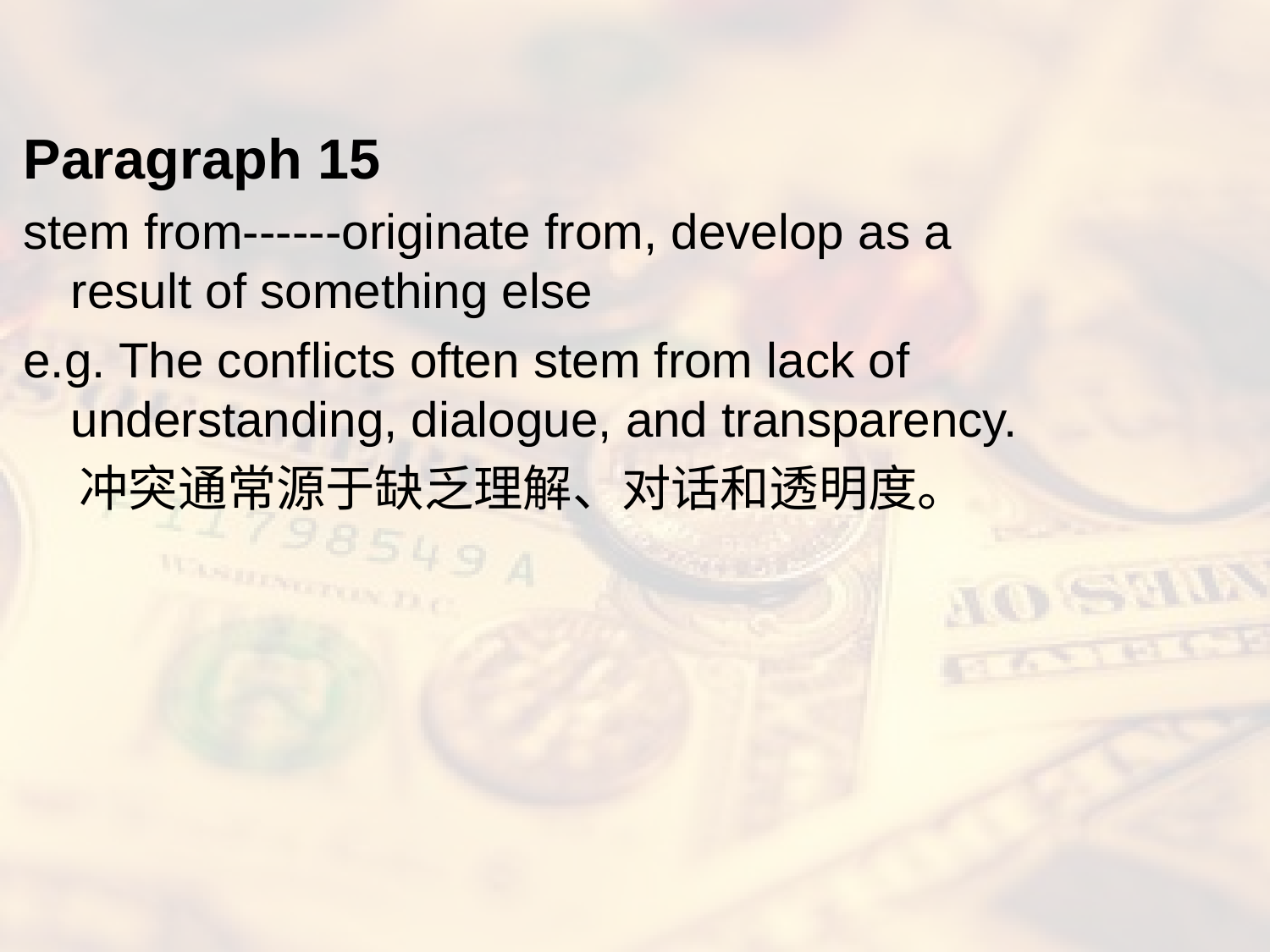

#
Paragraph 15
stem from------originate from, develop as a result of something else
e.g. The conflicts often stem from lack of understanding, dialogue, and transparency.
    冲突通常源于缺乏理解、对话和透明度。